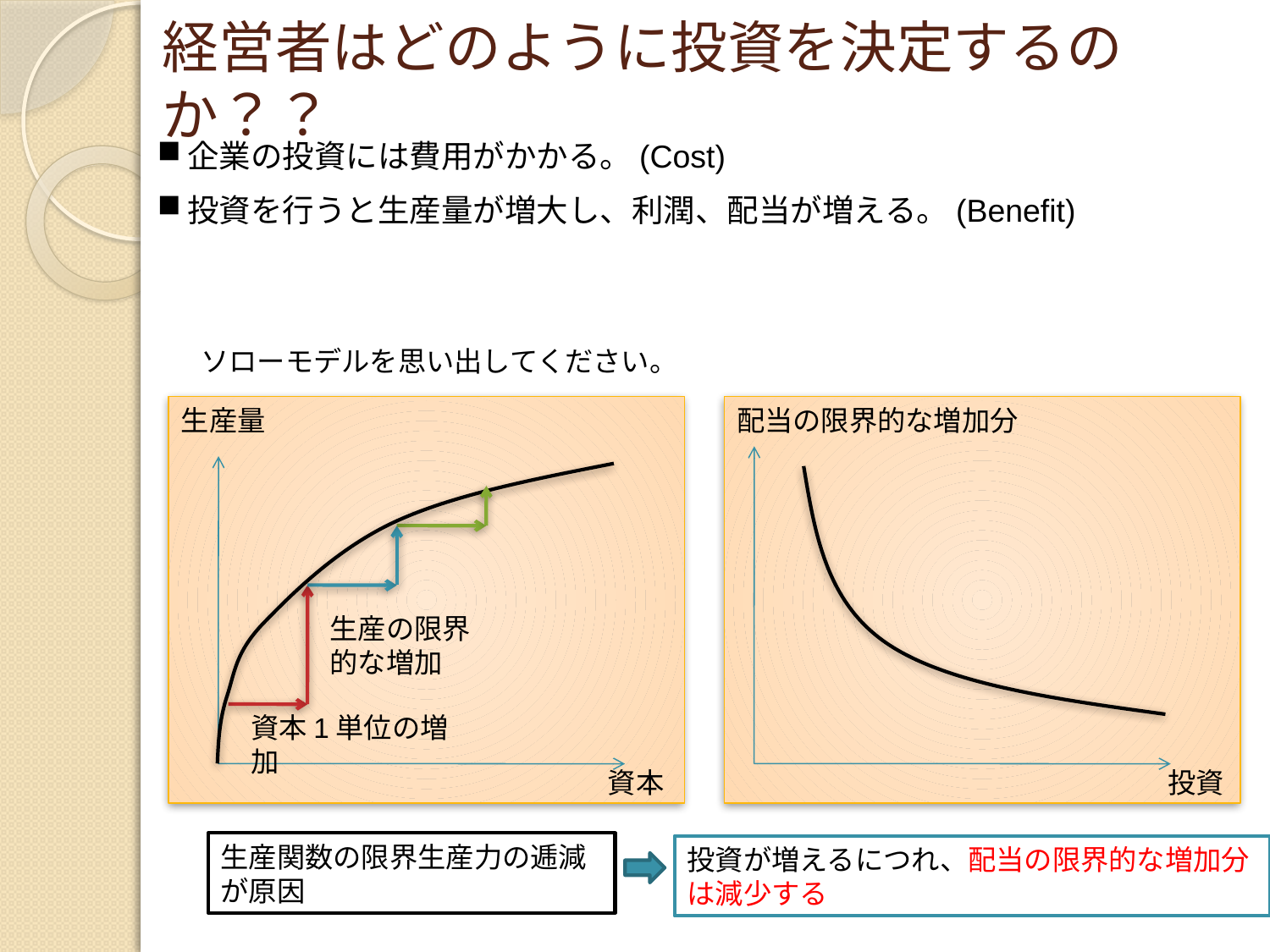

# 経営者はどのように投資を決定するのか？？

企業の投資には費用がかかる。(Cost)
投資を行うと生産量が増大し、利潤、配当が増える。(Benefit)
ソローモデルを思い出してください。

生産量
配当の限界的な増加分

生産の限界的な増加
資本1単位の増加
資本
投資
生産関数の限界生産力の逓減
が原因
投資が増えるにつれ、配当の限界的な増加分は減少する